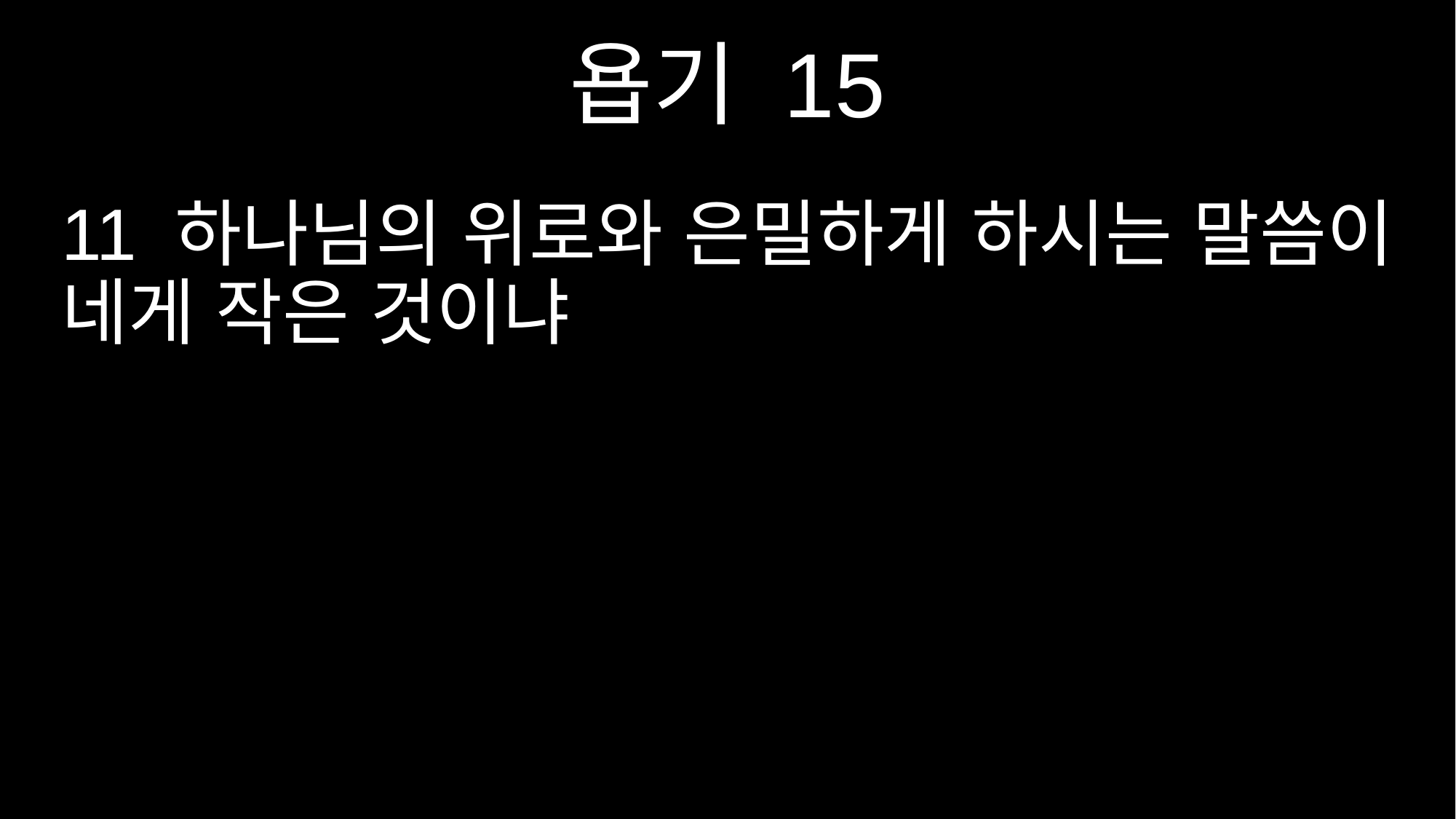

욥기 15
11 하나님의 위로와 은밀하게 하시는 말씀이 네게 작은 것이냐